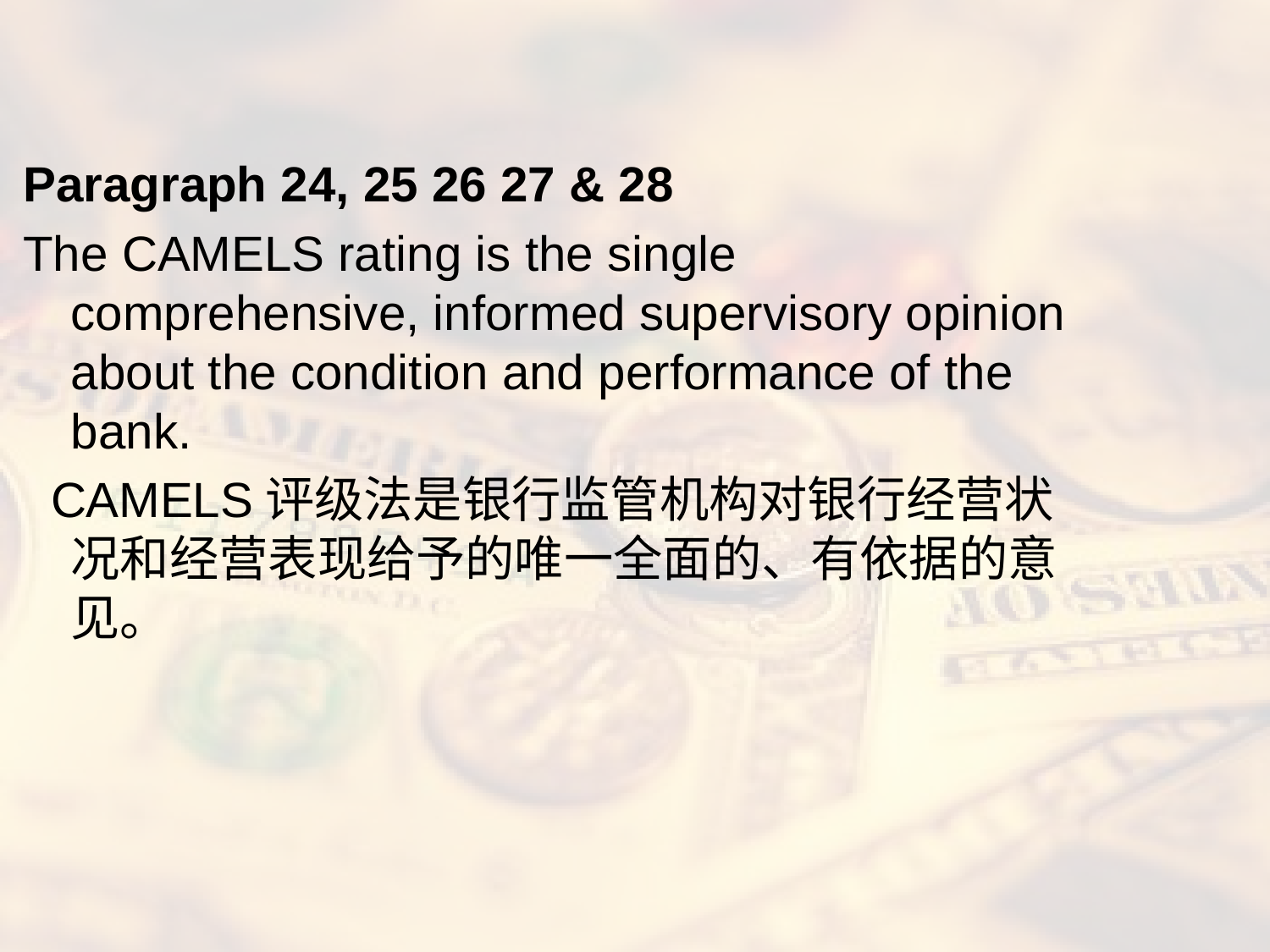

#
Paragraph 24, 25 26 27 & 28
The CAMELS rating is the single comprehensive, informed supervisory opinion about the condition and performance of the bank.
  CAMELS评级法是银行监管机构对银行经营状况和经营表现给予的唯一全面的、有依据的意见。